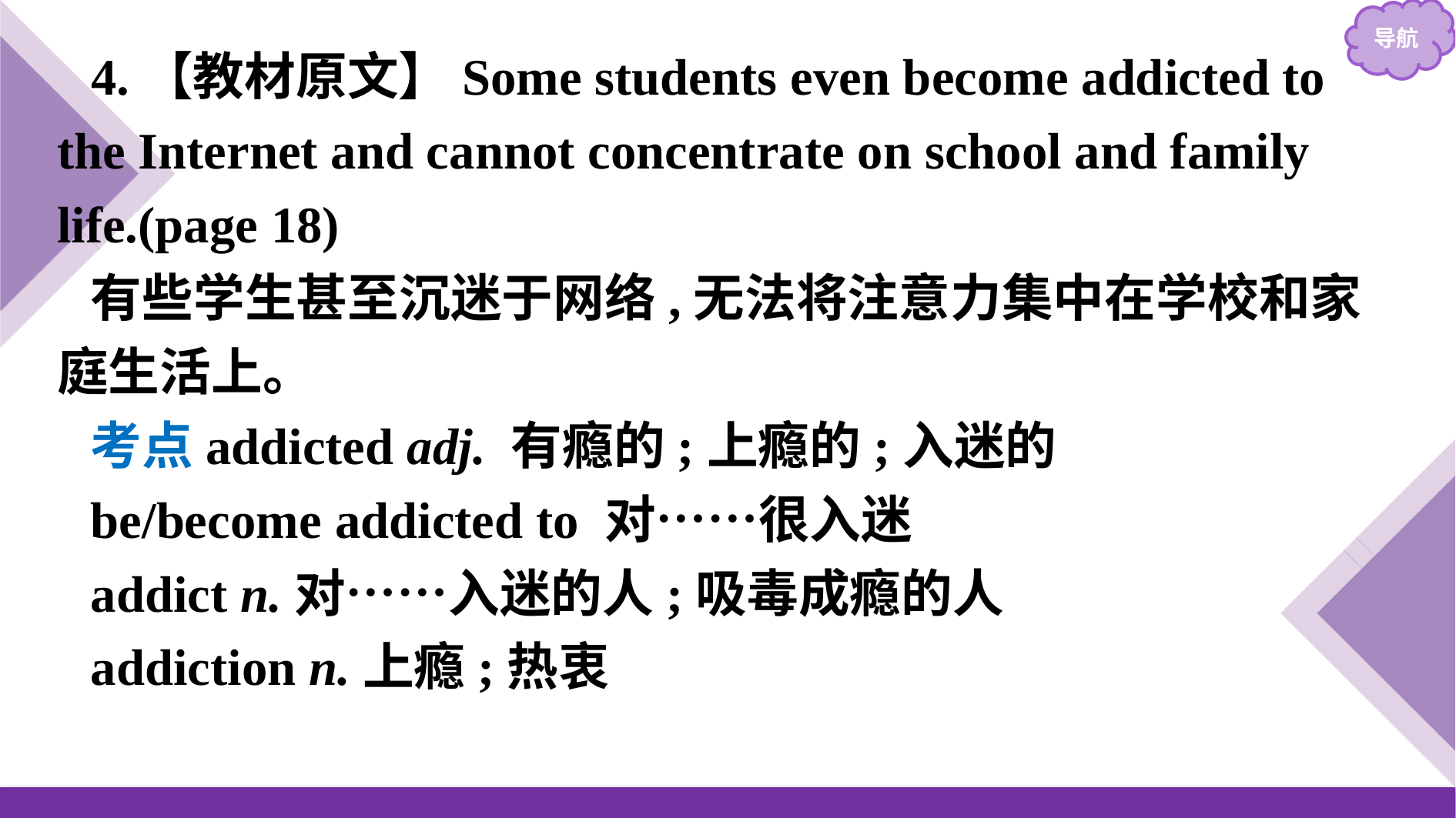

4.【教材原文】Some students even become addicted to the Internet and cannot concentrate on school and family life.(page 18)
有些学生甚至沉迷于网络,无法将注意力集中在学校和家庭生活上。
考点addicted adj. 有瘾的;上瘾的;入迷的
be/become addicted to 对……很入迷
addict n.对……入迷的人;吸毒成瘾的人
addiction n.上瘾;热衷